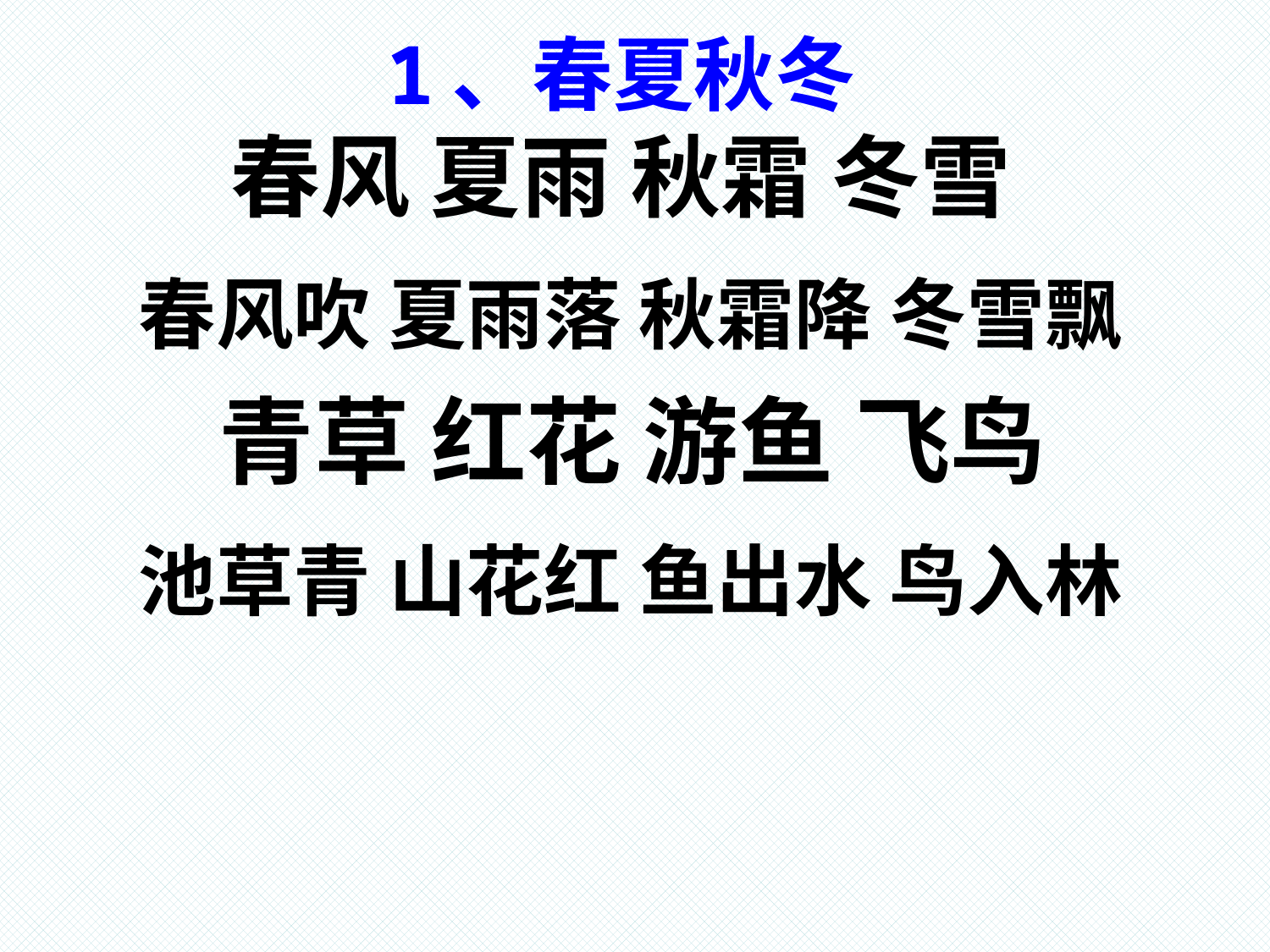

# 1、春夏秋冬 春风 夏雨 秋霜 冬雪
春风吹 夏雨落 秋霜降 冬雪飘
青草 红花 游鱼 飞鸟
池草青 山花红 鱼出水 鸟入林